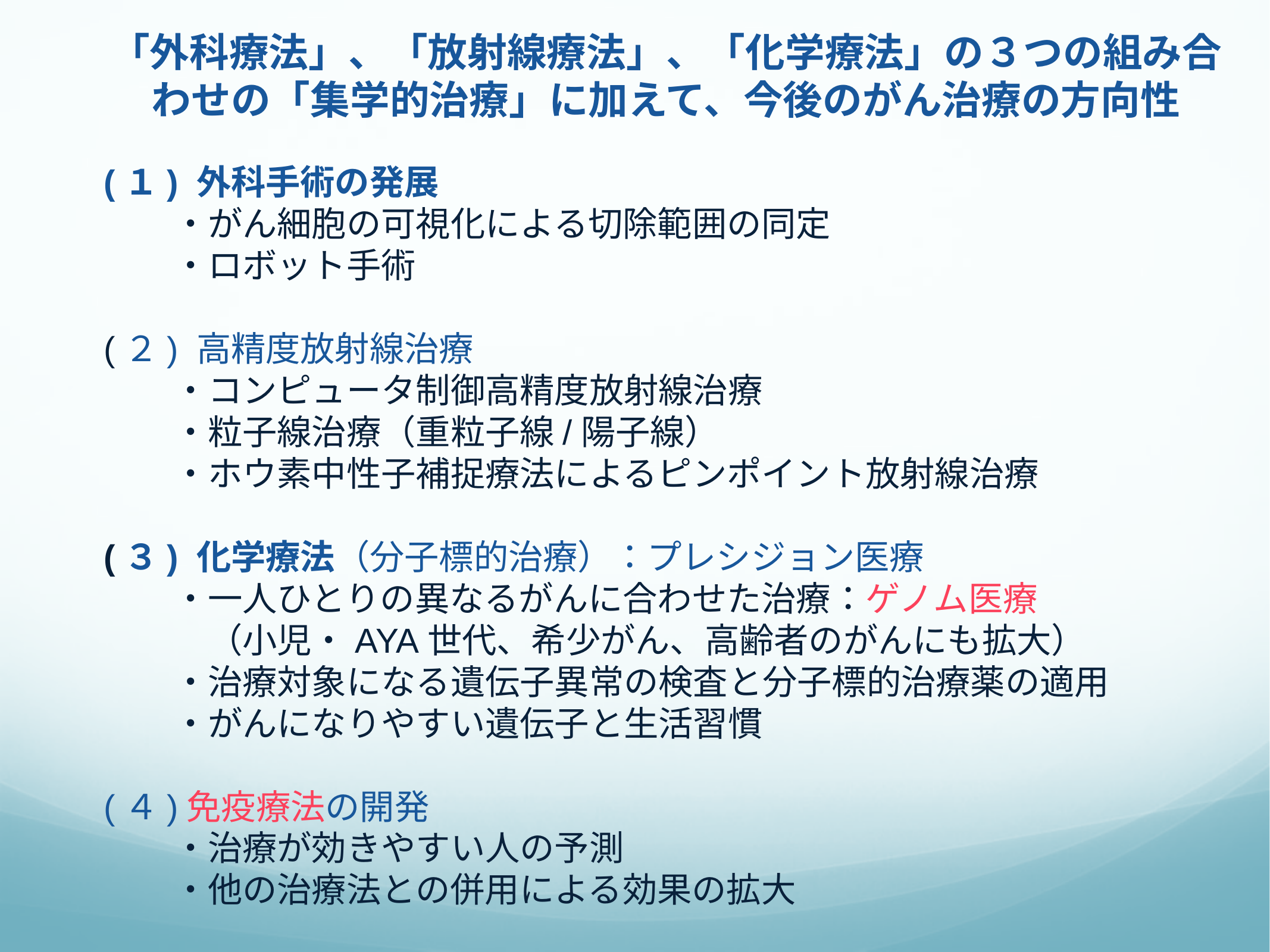

「外科療法」、「放射線療法」、「化学療法」の３つの組み合わせの「集学的治療」に加えて、今後のがん治療の方向性
(１) 外科手術の発展
　　・がん細胞の可視化による切除範囲の同定
　　・ロボット手術

(２) 高精度放射線治療
　　・コンピュータ制御高精度放射線治療
　　・粒子線治療（重粒子線/陽子線）
　　・ホウ素中性子補捉療法によるピンポイント放射線治療

(３) 化学療法（分子標的治療）：プレシジョン医療
　　・一人ひとりの異なるがんに合わせた治療：ゲノム医療
　　　（小児・AYA世代、希少がん、高齢者のがんにも拡大）
　　・治療対象になる遺伝子異常の検査と分子標的治療薬の適用
　　・がんになりやすい遺伝子と生活習慣

(４)免疫療法の開発
　　・治療が効きやすい人の予測
　　・他の治療法との併用による効果の拡大